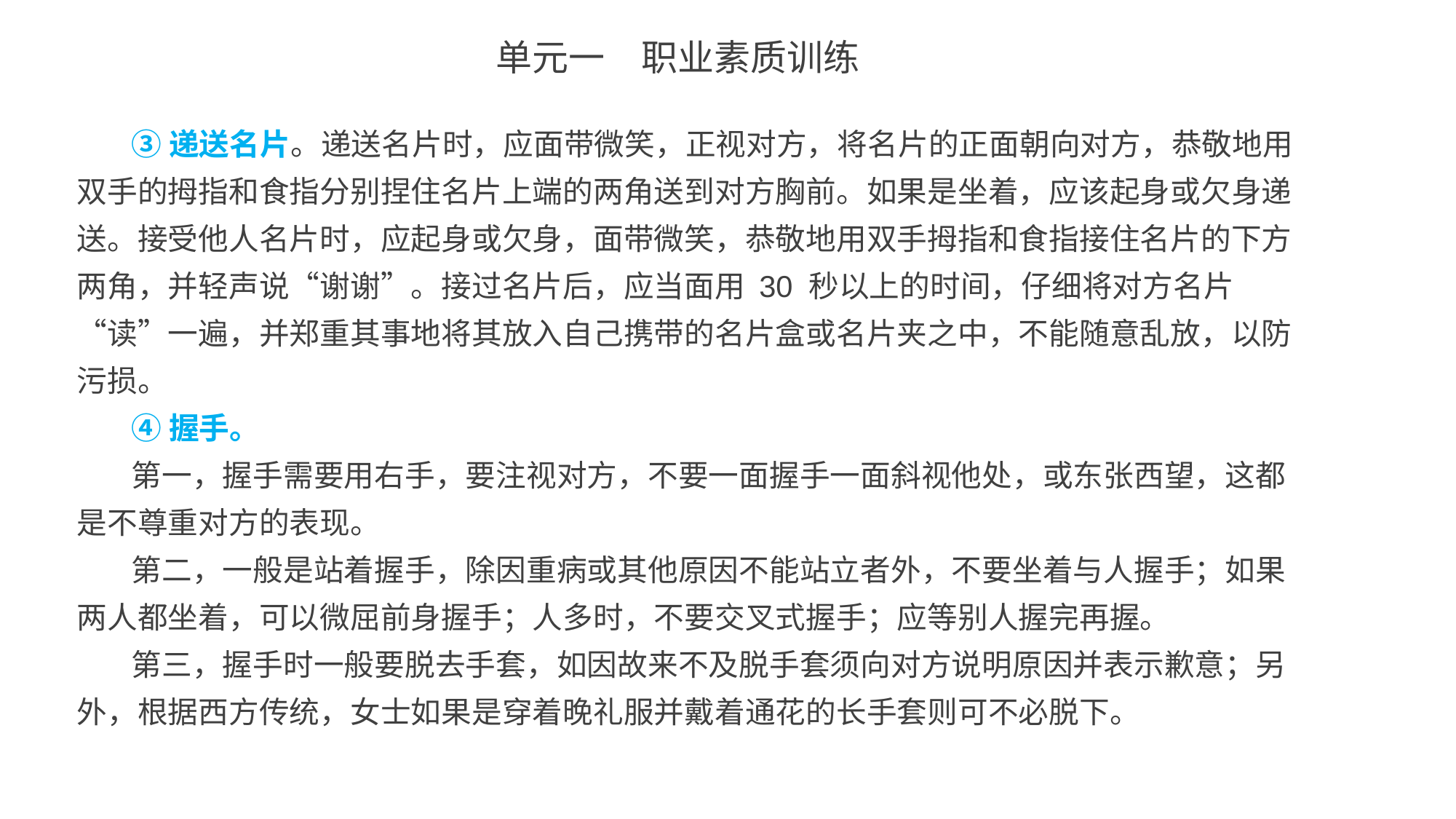

单元一　职业素质训练
③递送名片。递送名片时，应面带微笑，正视对方，将名片的正面朝向对方，恭敬地用双手的拇指和食指分别捏住名片上端的两角送到对方胸前。如果是坐着，应该起身或欠身递送。接受他人名片时，应起身或欠身，面带微笑，恭敬地用双手拇指和食指接住名片的下方两角，并轻声说“谢谢”。接过名片后，应当面用 30 秒以上的时间，仔细将对方名片“读”一遍，并郑重其事地将其放入自己携带的名片盒或名片夹之中，不能随意乱放，以防污损。
④握手。
第一，握手需要用右手，要注视对方，不要一面握手一面斜视他处，或东张西望，这都是不尊重对方的表现。
第二，一般是站着握手，除因重病或其他原因不能站立者外，不要坐着与人握手；如果两人都坐着，可以微屈前身握手；人多时，不要交叉式握手；应等别人握完再握。
第三，握手时一般要脱去手套，如因故来不及脱手套须向对方说明原因并表示歉意；另外，根据西方传统，女士如果是穿着晚礼服并戴着通花的长手套则可不必脱下。